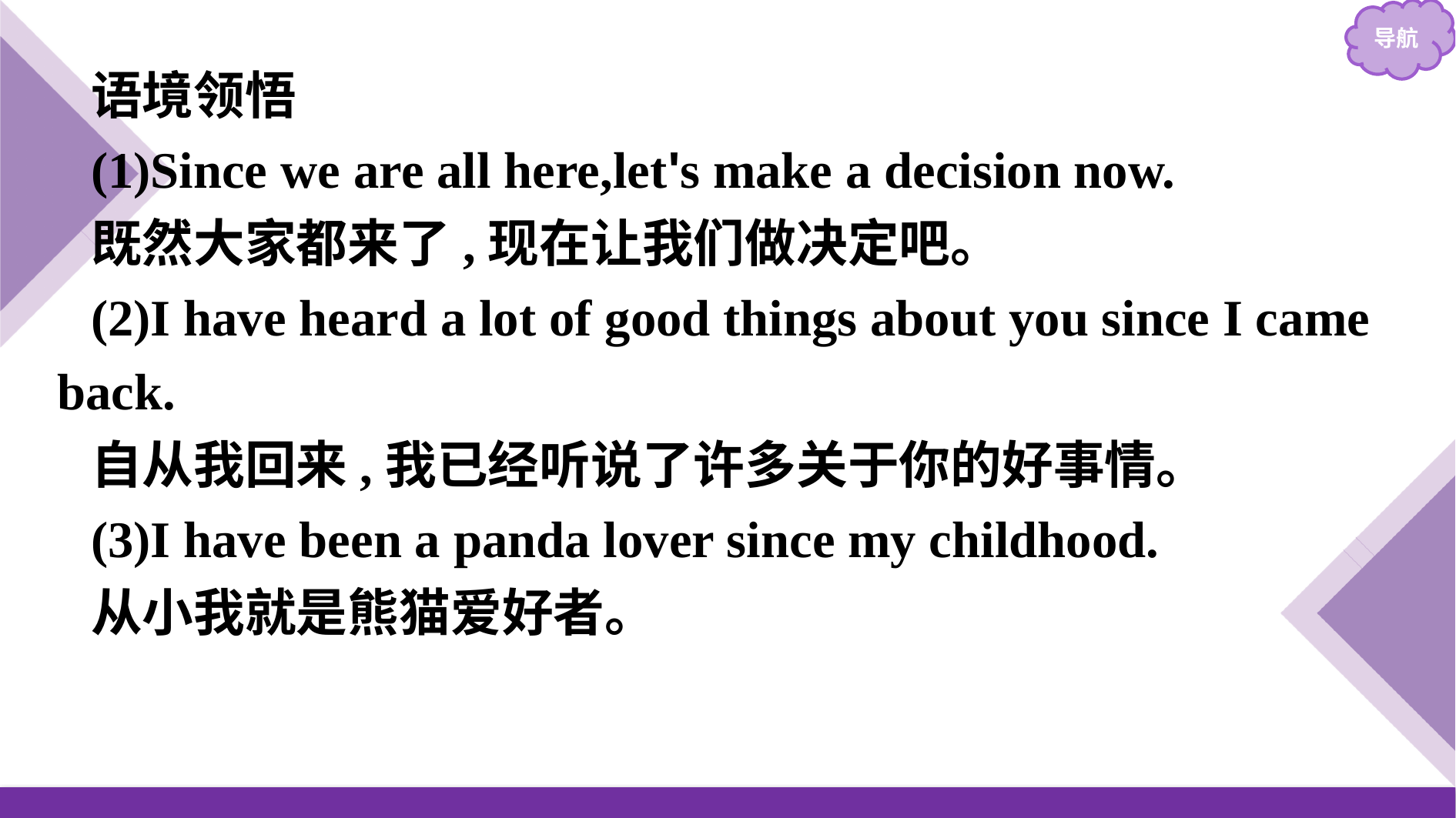

语境领悟
(1)Since we are all here,let's make a decision now.
既然大家都来了,现在让我们做决定吧。
(2)I have heard a lot of good things about you since I came back.
自从我回来,我已经听说了许多关于你的好事情。
(3)I have been a panda lover since my childhood.
从小我就是熊猫爱好者。